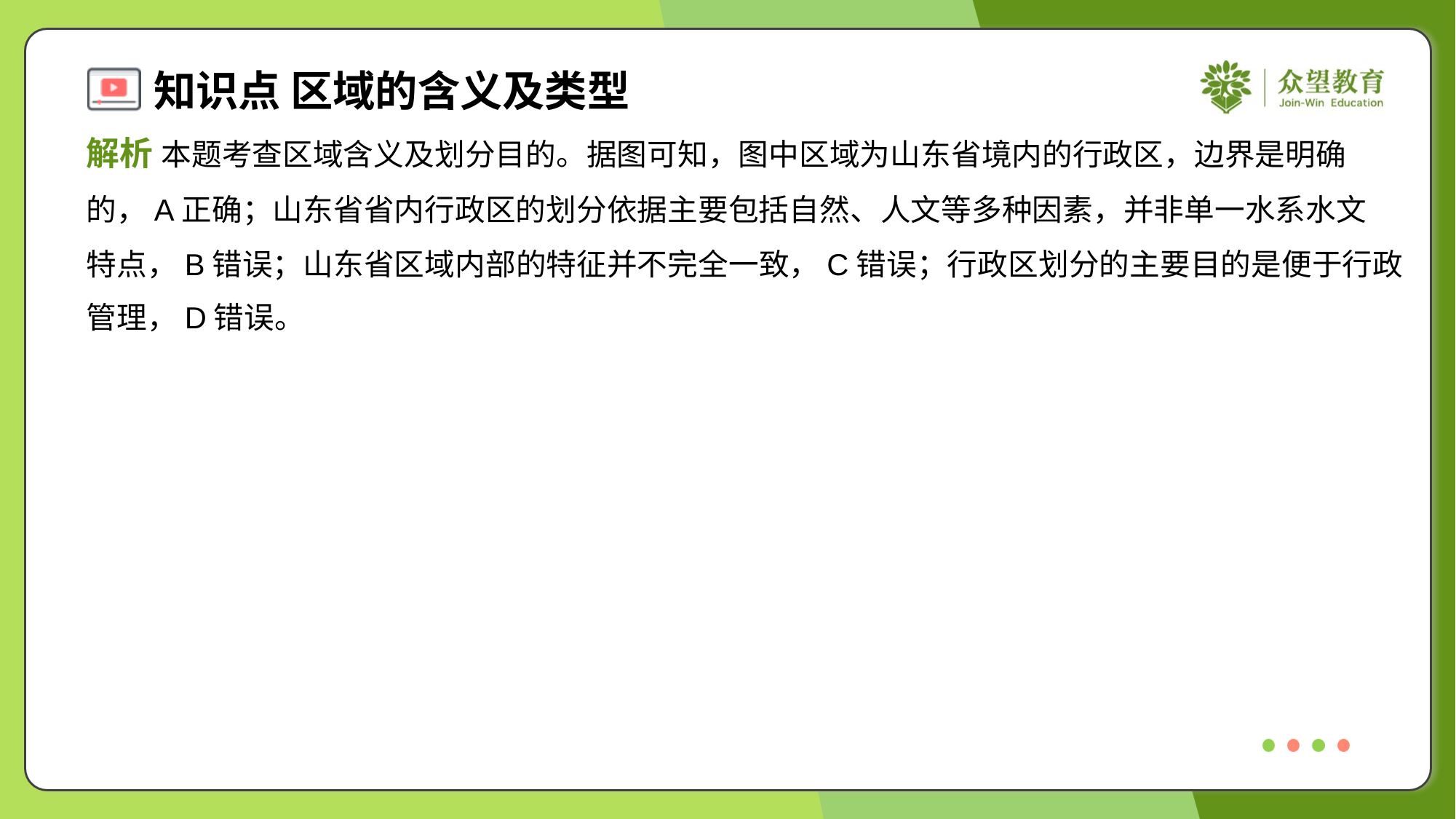

解析 本题考查区域含义及划分目的。据图可知，图中区域为山东省境内的行政区，边界是明确
的，A正确；山东省省内行政区的划分依据主要包括自然、人文等多种因素，并非单一水系水文
特点，B错误；山东省区域内部的特征并不完全一致，C错误；行政区划分的主要目的是便于行政
管理，D错误。